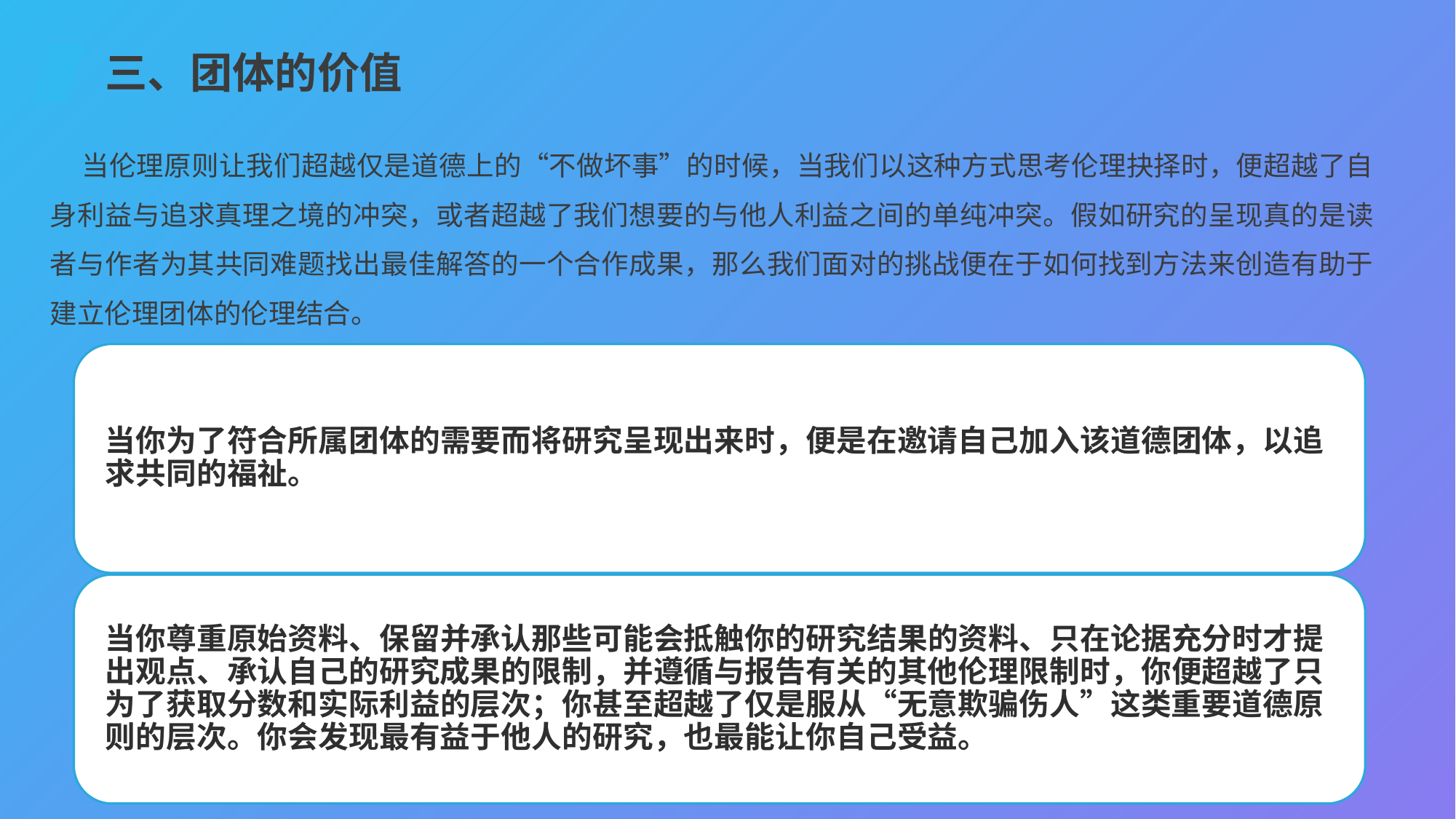

三、团体的价值
当伦理原则让我们超越仅是道德上的“不做坏事”的时候，当我们以这种方式思考伦理抉择时，便超越了自身利益与追求真理之境的冲突，或者超越了我们想要的与他人利益之间的单纯冲突。假如研究的呈现真的是读者与作者为其共同难题找出最佳解答的一个合作成果，那么我们面对的挑战便在于如何找到方法来创造有助于建立伦理团体的伦理结合。
当你为了符合所属团体的需要而将研究呈现出来时，便是在邀请自己加入该道德团体，以追求共同的福祉。
当你尊重原始资料、保留并承认那些可能会抵触你的研究结果的资料、只在论据充分时才提出观点、承认自己的研究成果的限制，并遵循与报告有关的其他伦理限制时，你便超越了只为了获取分数和实际利益的层次；你甚至超越了仅是服从“无意欺骗伤人”这类重要道德原则的层次。你会发现最有益于他人的研究，也最能让你自己受益。